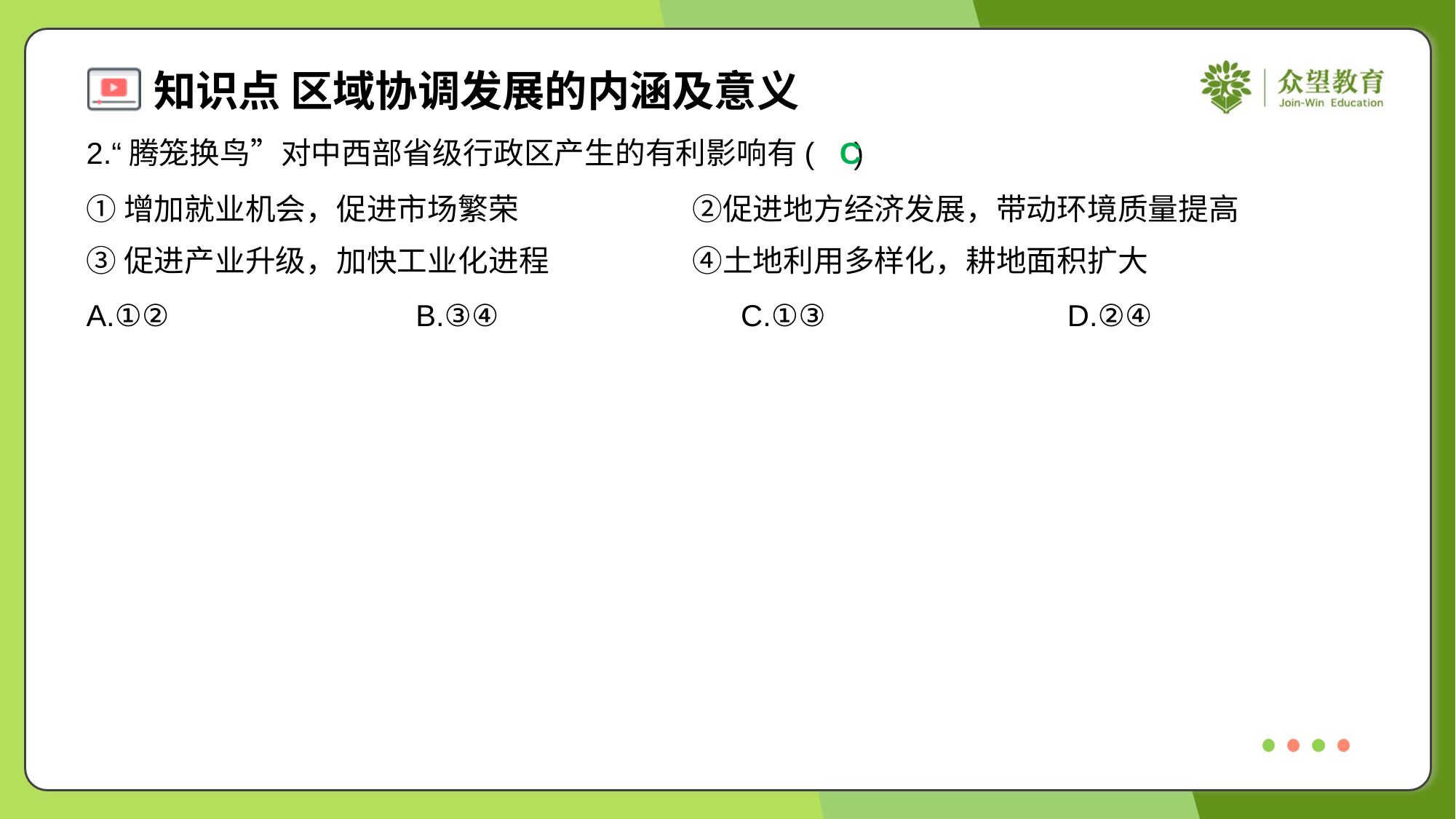

2.“腾笼换鸟”对中西部省级行政区产生的有利影响有(     )
C
①增加就业机会，促进市场繁荣	②促进地方经济发展，带动环境质量提高
③促进产业升级，加快工业化进程	④土地利用多样化，耕地面积扩大
A.①②	B.③④	C.①③	D.②④